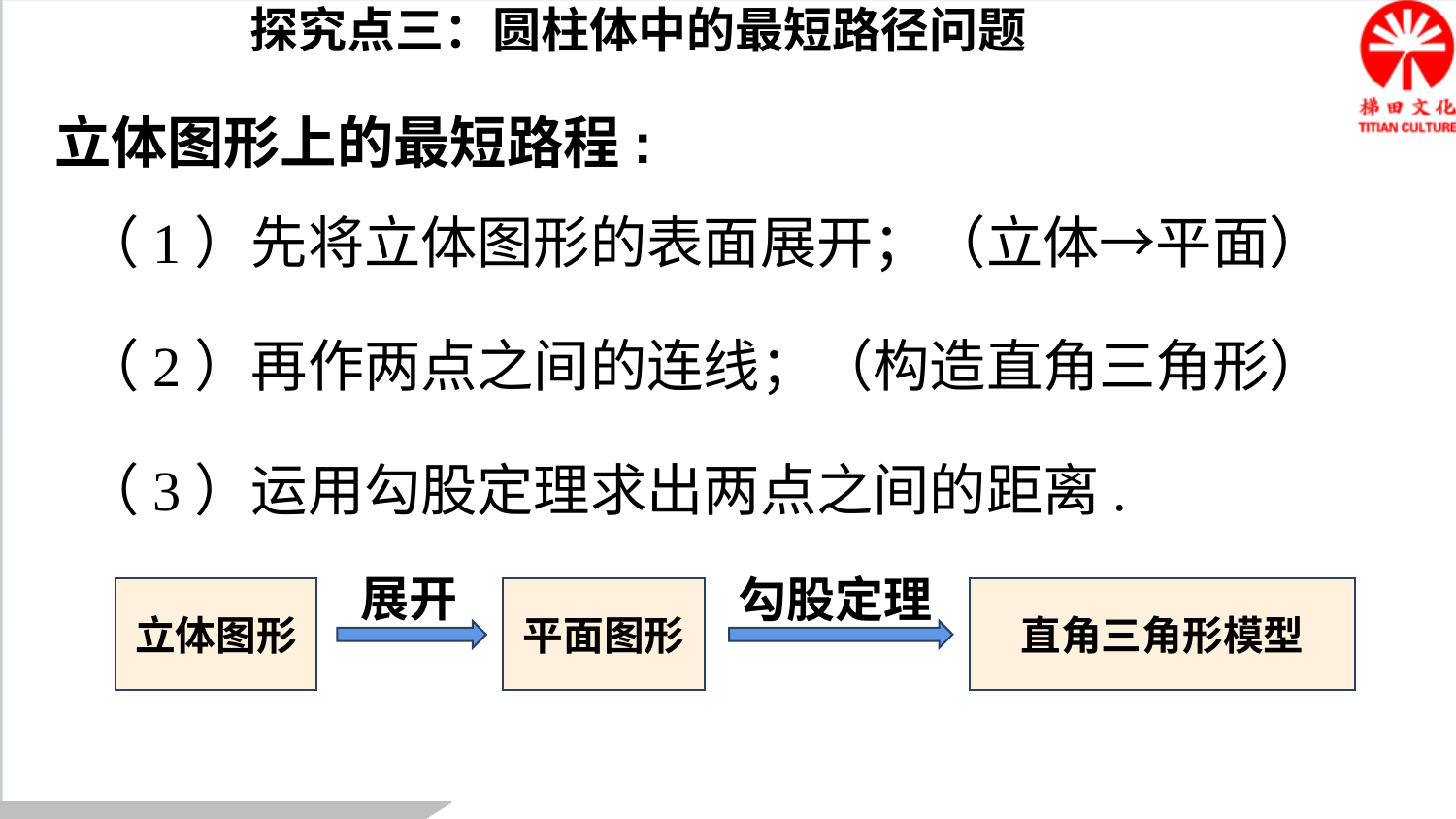

探究点三：圆柱体中的最短路径问题
立体图形上的最短路程:
（1）先将立体图形的表面展开；（立体→平面）
（2）再作两点之间的连线；（构造直角三角形）
（3）运用勾股定理求出两点之间的距离.
展开

勾股定理

立体图形
平面图形
直角三角形模型